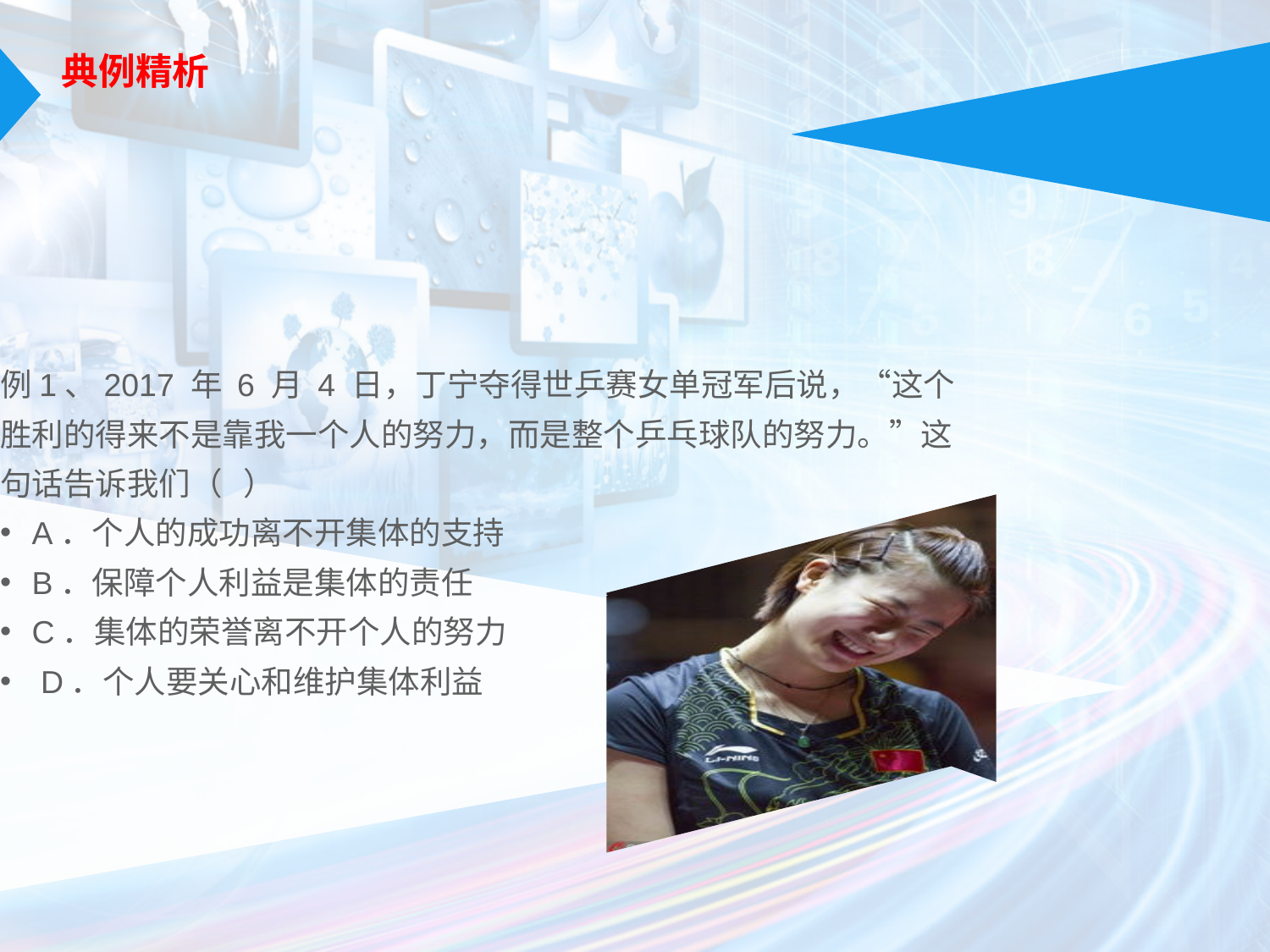

典例精析

例1、2017 年 6 月 4 日，丁宁夺得世乒赛女单冠军后说，“这个胜利的得来不是靠我一个人的努力，而是整个乒乓球队的努力。”这句话告诉我们（   ）
A．个人的成功离不开集体的支持
B．保障个人利益是集体的责任
C．集体的荣誉离不开个人的努力
 D．个人要关心和维护集体利益